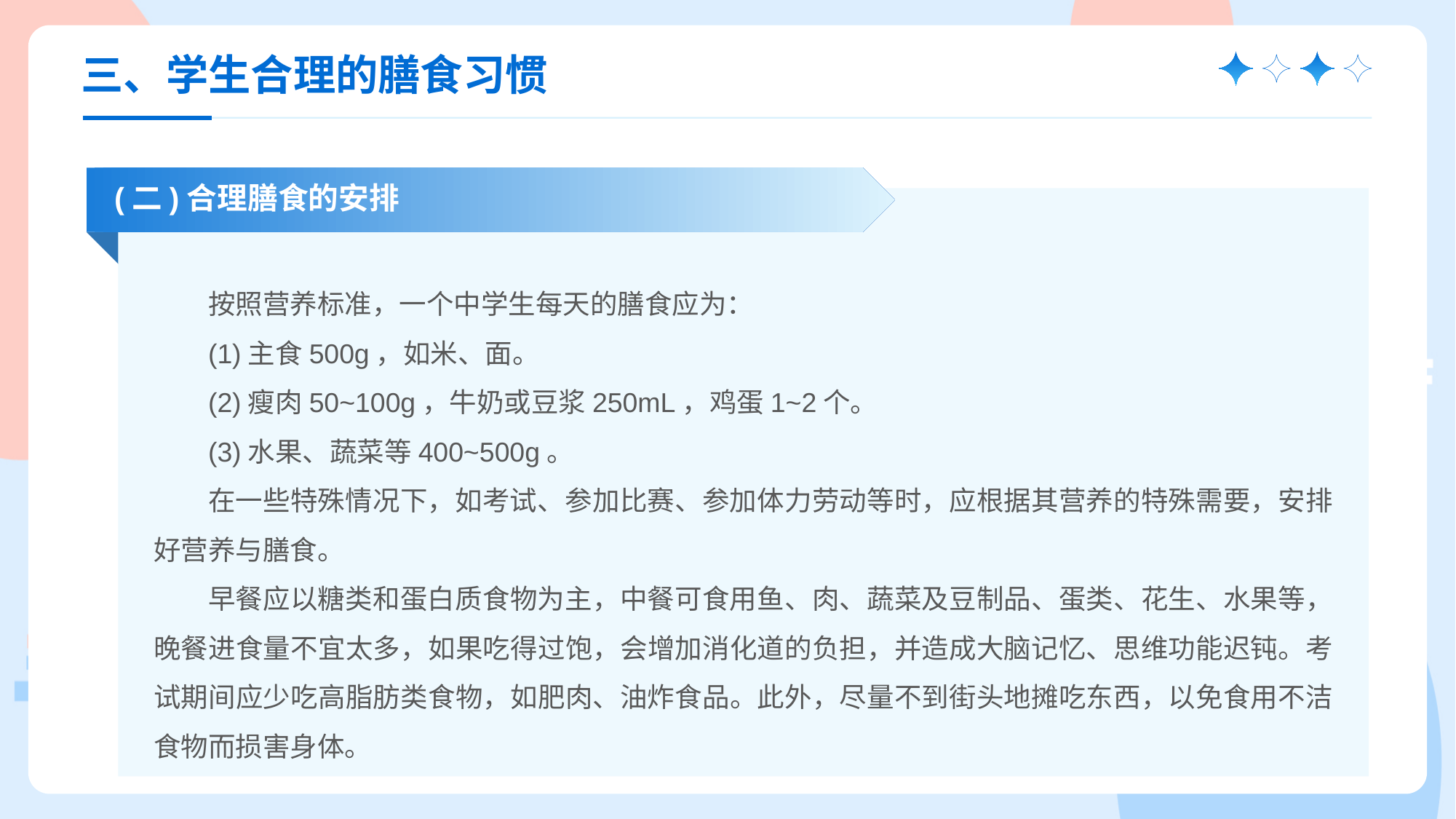

三、学生合理的膳食习惯
(二)合理膳食的安排

按照营养标准，一个中学生每天的膳食应为：
(1)主食500g，如米、面。
(2)瘦肉50~100g，牛奶或豆浆250mL，鸡蛋1~2个。
(3)水果、蔬菜等400~500g。
在一些特殊情况下，如考试、参加比赛、参加体力劳动等时，应根据其营养的特殊需要，安排好营养与膳食。
早餐应以糖类和蛋白质食物为主，中餐可食用鱼、肉、蔬菜及豆制品、蛋类、花生、水果等，晚餐进食量不宜太多，如果吃得过饱，会增加消化道的负担，并造成大脑记忆、思维功能迟钝。考试期间应少吃高脂肪类食物，如肥肉、油炸食品。此外，尽量不到街头地摊吃东西，以免食用不洁食物而损害身体。